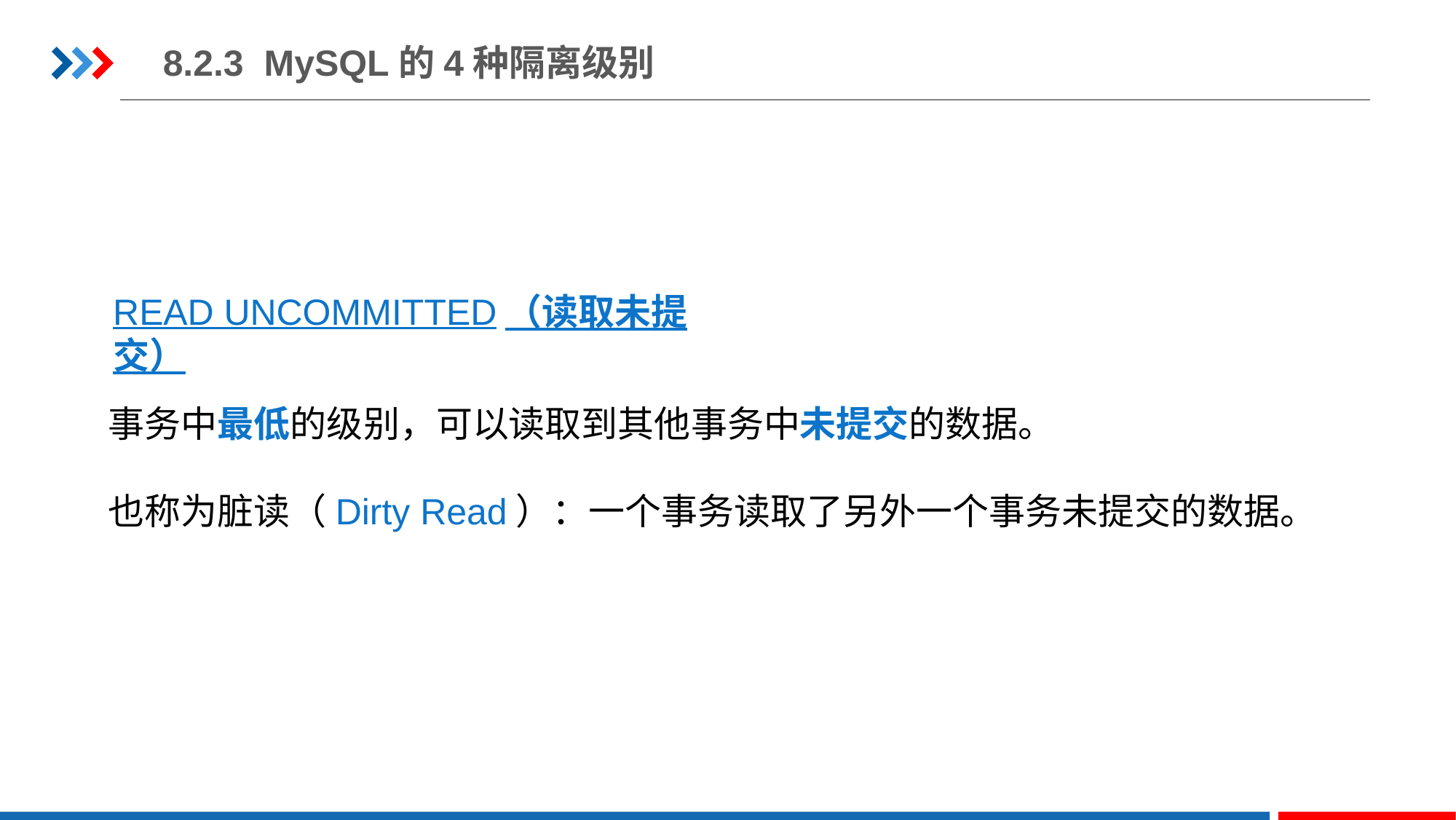

8.2.3  MySQL的4种隔离级别
READ UNCOMMITTED（读取未提交）
事务中最低的级别，可以读取到其他事务中未提交的数据。
也称为脏读（Dirty Read）：一个事务读取了另外一个事务未提交的数据。